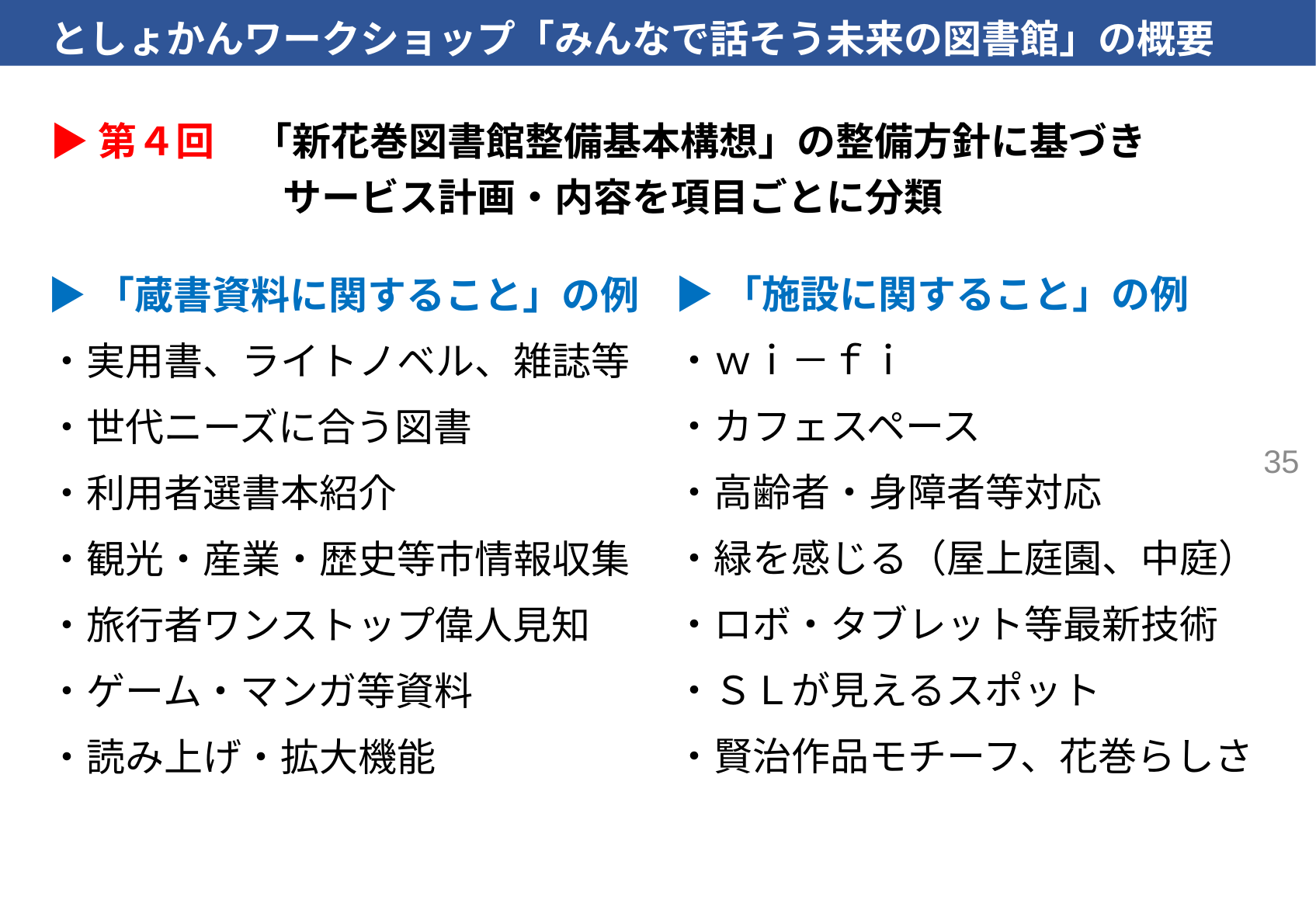

としょかんワークショップ「みんなで話そう未来の図書館」の概要
▶第４回　「新花巻図書館整備基本構想」の整備方針に基づき
　　　　　　サービス計画・内容を項目ごとに分類
▶「施設に関すること」の例
・ｗｉ－ｆｉ
・カフェスペース
・高齢者・身障者等対応
・緑を感じる（屋上庭園、中庭）
・ロボ・タブレット等最新技術
・ＳＬが見えるスポット
・賢治作品モチーフ、花巻らしさ
▶「蔵書資料に関すること」の例
・実用書、ライトノベル、雑誌等
・世代ニーズに合う図書
・利用者選書本紹介
・観光・産業・歴史等市情報収集
・旅行者ワンストップ偉人見知
・ゲーム・マンガ等資料
・読み上げ・拡大機能
35